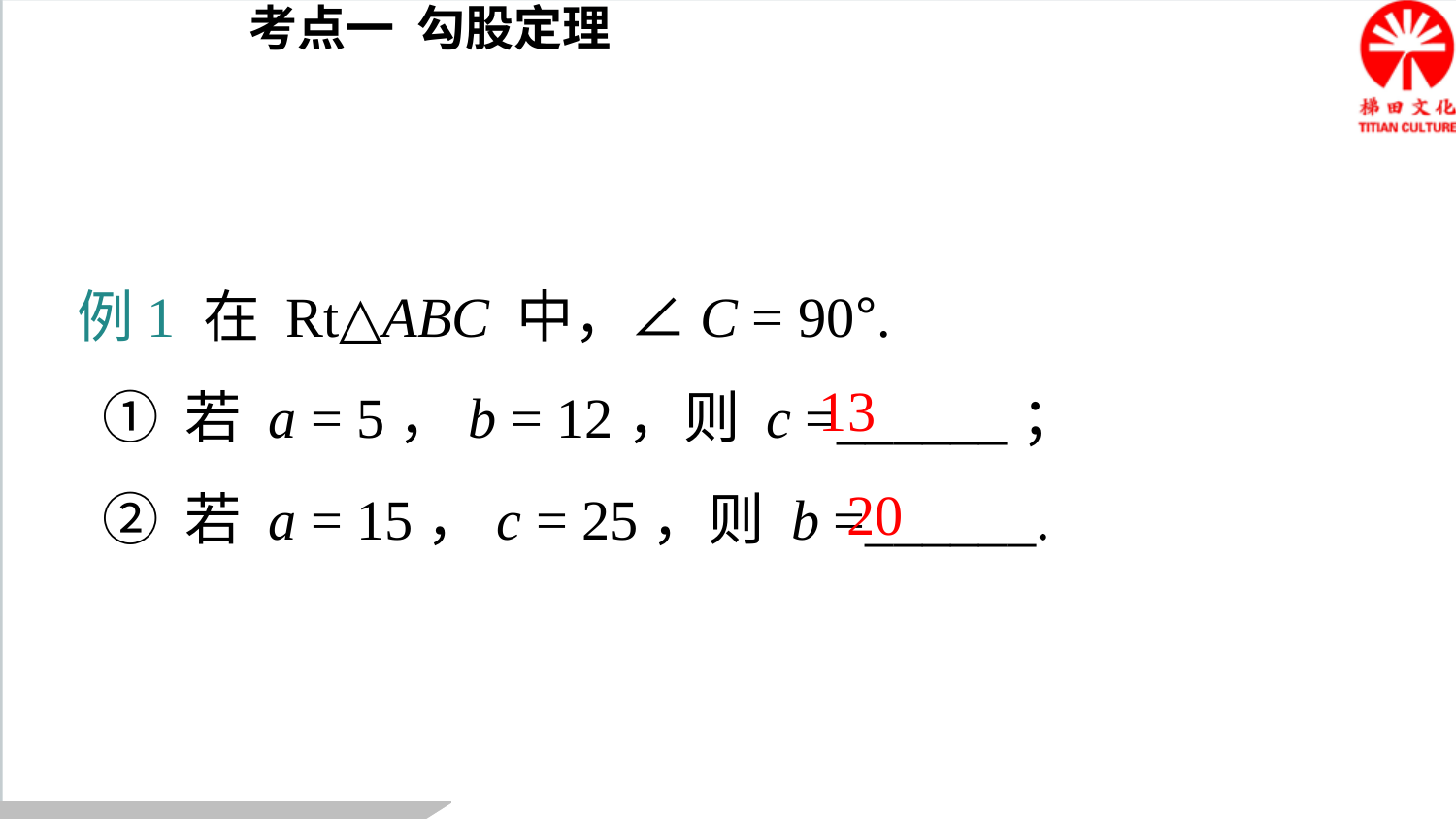

考点一  勾股定理
例1 在 Rt△ABC 中，∠C = 90°.
  ① 若 a = 5，b = 12，则 c =______；
  ② 若 a = 15，c = 25，则 b =______.
13
20